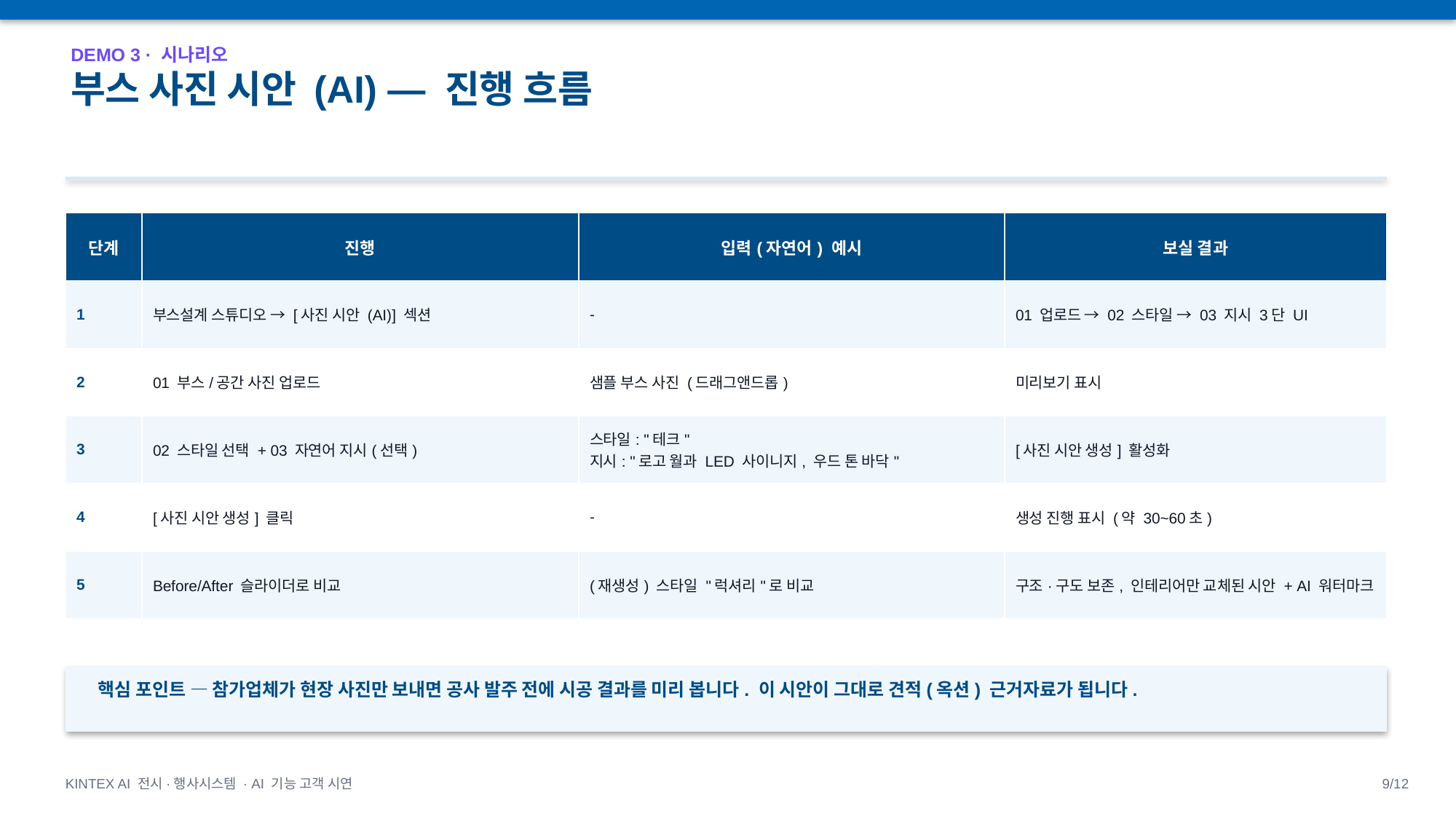

DEMO 3 · 시나리오
부스 사진 시안 (AI) — 진행 흐름

| 단계 | 진행 | 입력(자연어) 예시 | 보실 결과 |
| --- | --- | --- | --- |
| 1 | 부스설계 스튜디오 → [사진 시안 (AI)] 섹션 | - | 01 업로드 → 02 스타일 → 03 지시 3단 UI |
| 2 | 01 부스/공간 사진 업로드 | 샘플 부스 사진 (드래그앤드롭) | 미리보기 표시 |
| 3 | 02 스타일 선택 + 03 자연어 지시(선택) | 스타일: "테크" 지시: "로고 월과 LED 사이니지, 우드 톤 바닥" | [사진 시안 생성] 활성화 |
| 4 | [사진 시안 생성] 클릭 | - | 생성 진행 표시 (약 30~60초) |
| 5 | Before/After 슬라이더로 비교 | (재생성) 스타일 "럭셔리"로 비교 | 구조·구도 보존, 인테리어만 교체된 시안 + AI 워터마크 |

핵심 포인트 — 참가업체가 현장 사진만 보내면 공사 발주 전에 시공 결과를 미리 봅니다. 이 시안이 그대로 견적(옥션) 근거자료가 됩니다.
KINTEX AI 전시·행사시스템 · AI 기능 고객 시연
9/12